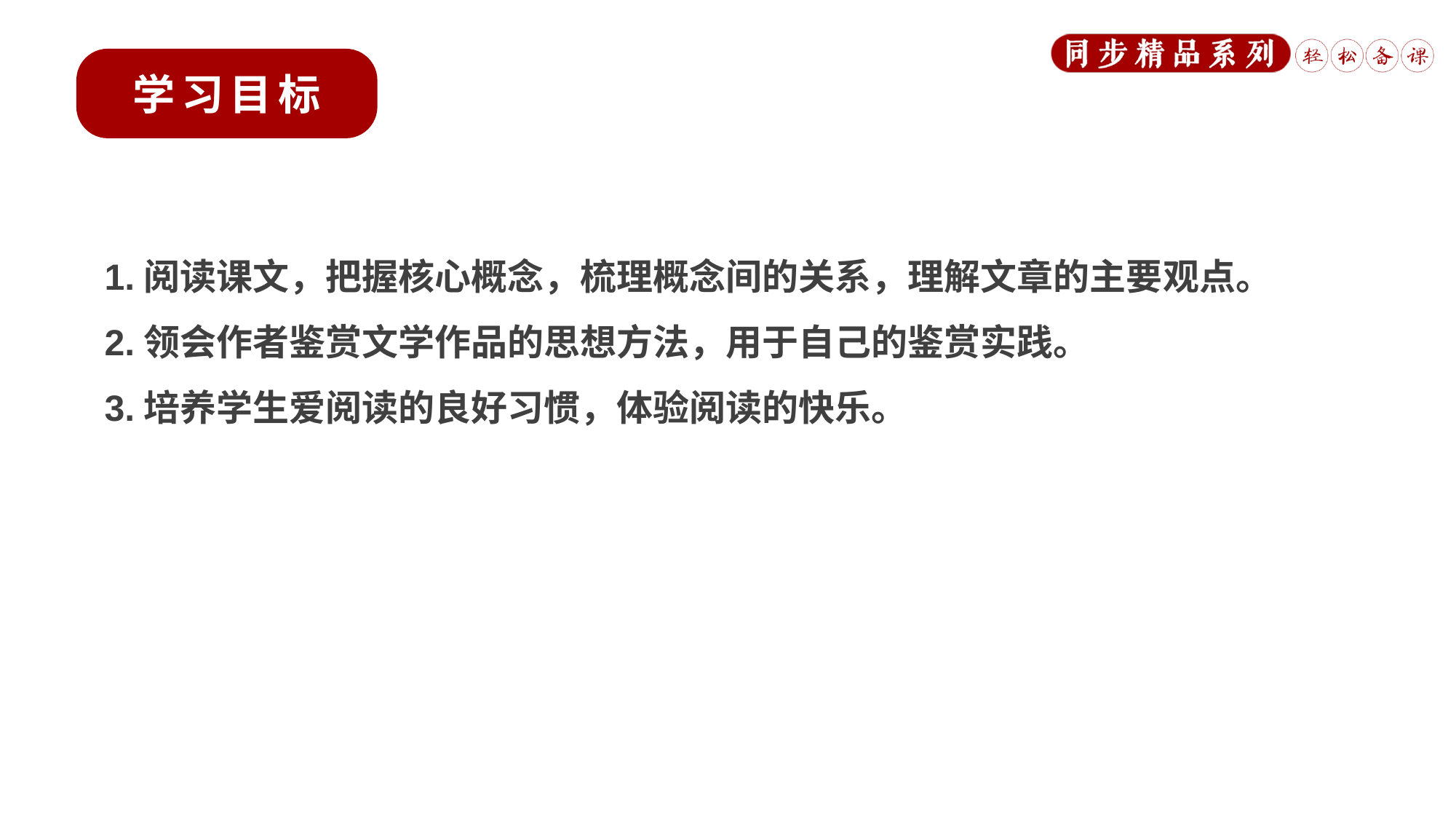

1.阅读课文，把握核心概念，梳理概念间的关系，理解文章的主要观点。
2.领会作者鉴赏文学作品的思想方法，用于自己的鉴赏实践。
3.培养学生爱阅读的良好习惯，体验阅读的快乐。